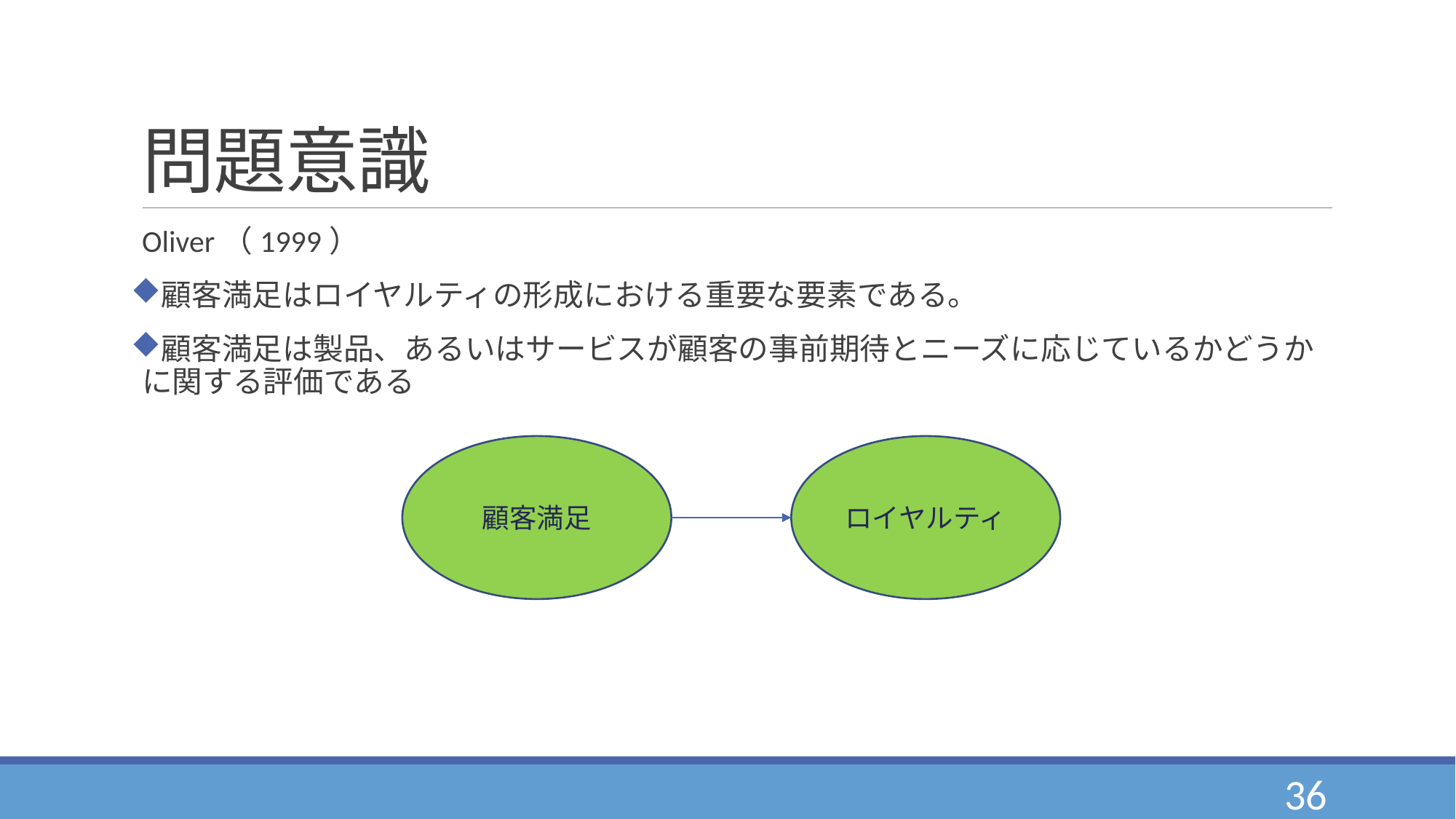

# 問題意識
Oliver（1999）
顧客満足はロイヤルティの形成における重要な要素である。
顧客満足は製品、あるいはサービスが顧客の事前期待とニーズに応じているかどうかに関する評価である

顧客満足
ロイヤルティ
36